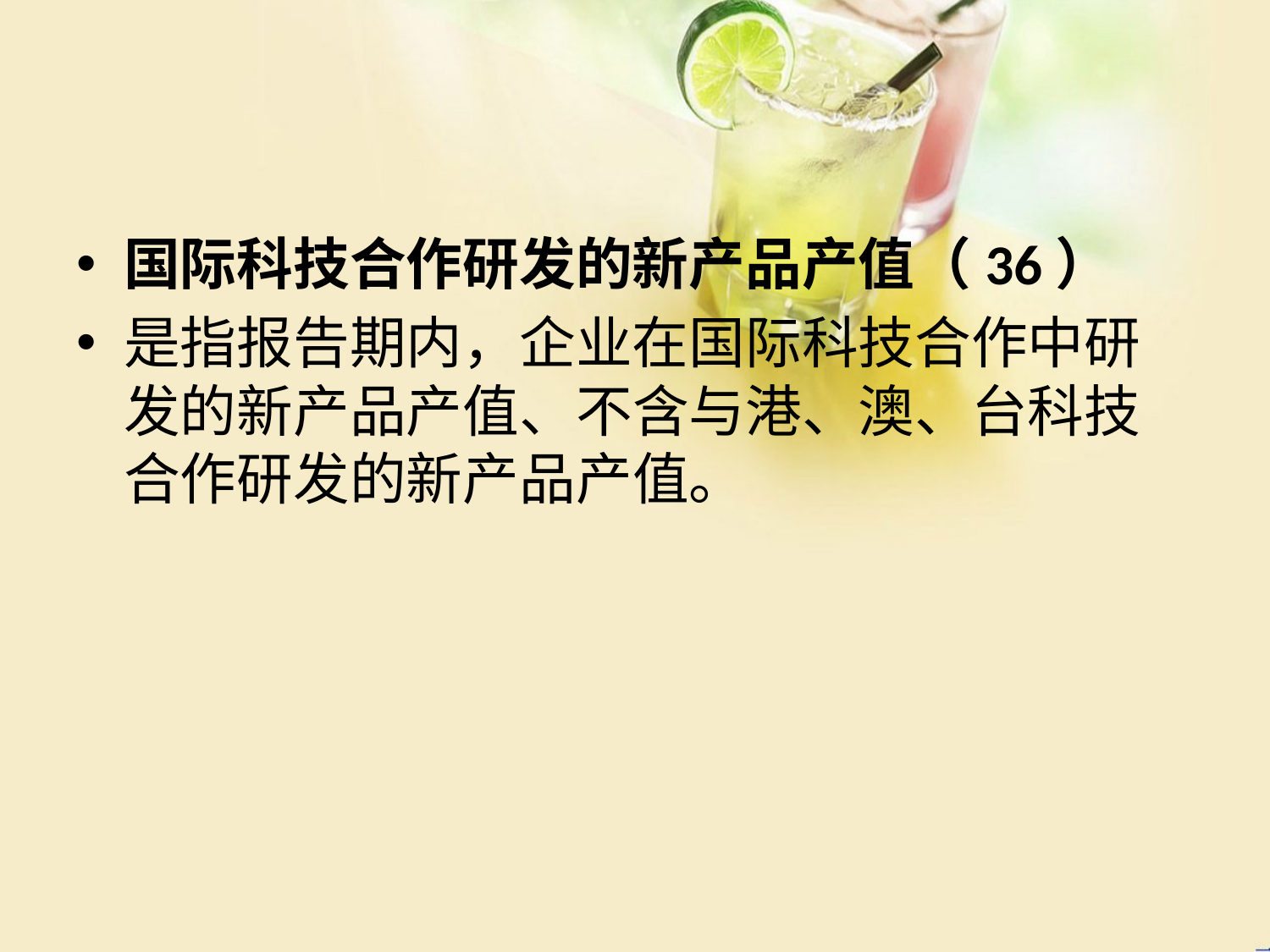

#
国际科技合作研发的新产品产值（36）
是指报告期内，企业在国际科技合作中研发的新产品产值、不含与港、澳、台科技合作研发的新产品产值。